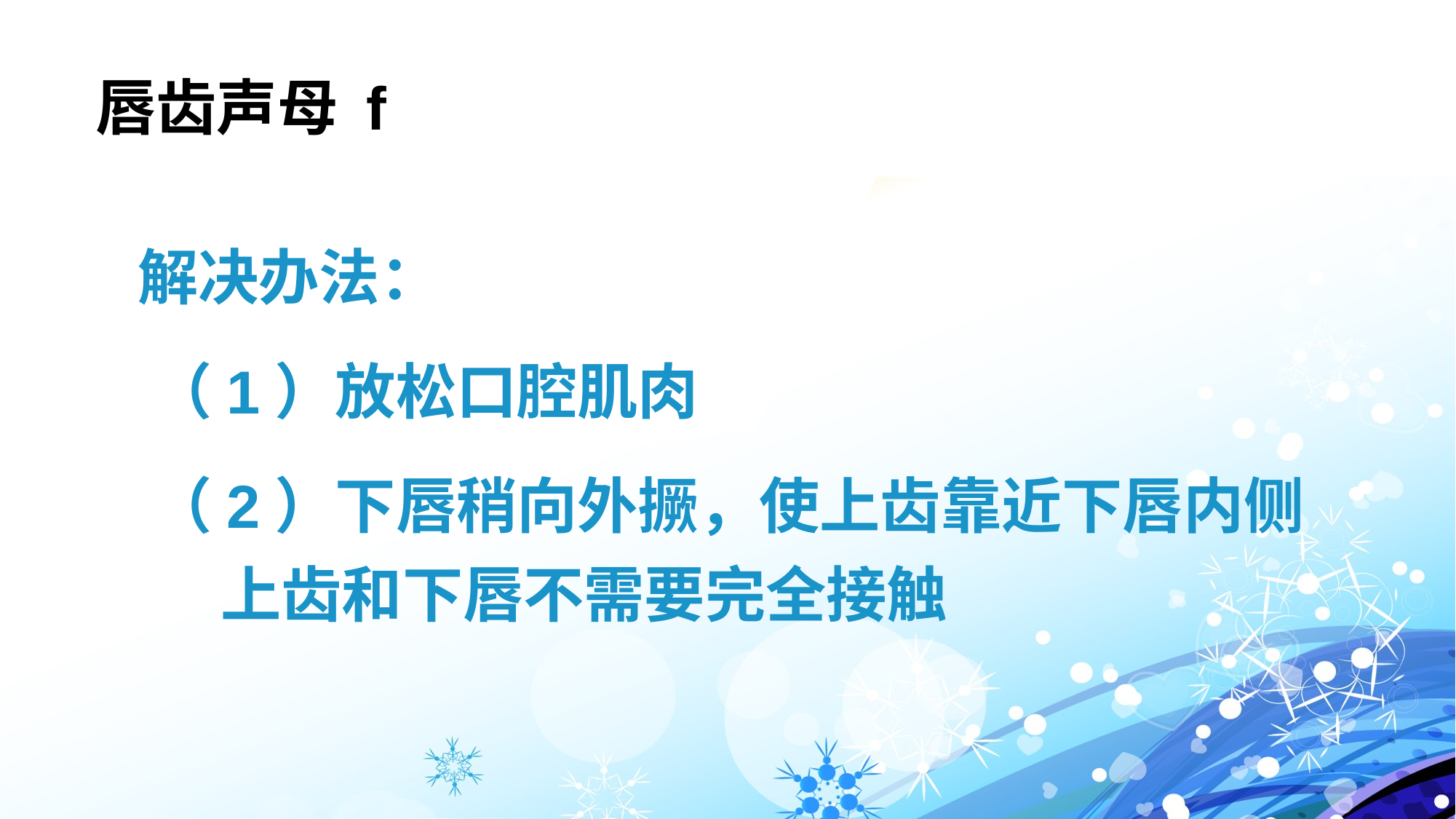

# 唇齿声母 f
  解决办法：

   （1）放松口腔肌肉

   （2）下唇稍向外撅，使上齿靠近下唇内侧
        上齿和下唇不需要完全接触